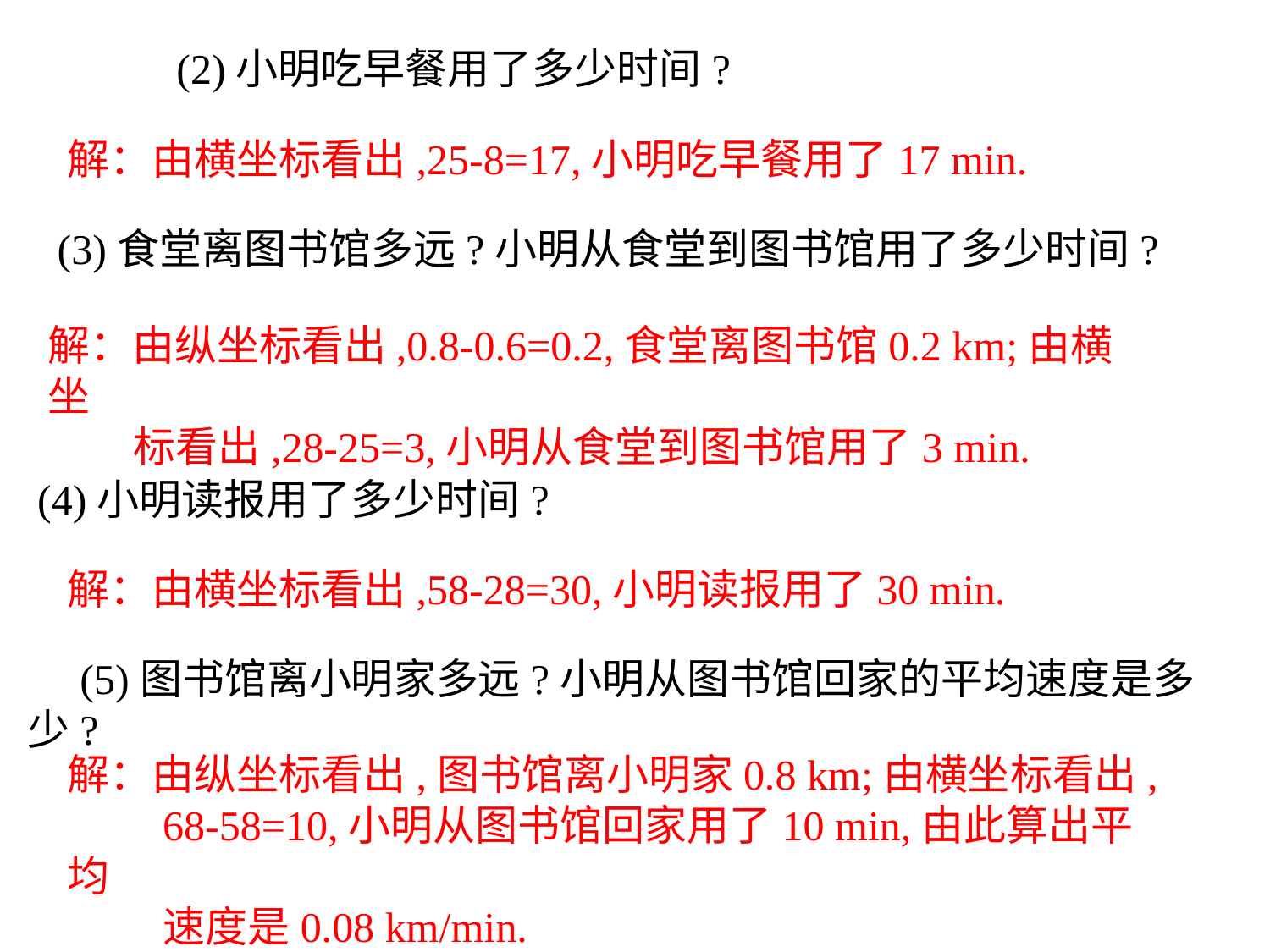

(2)小明吃早餐用了多少时间?
解：由横坐标看出,25-8=17,小明吃早餐用了17 min.
(3)食堂离图书馆多远?小明从食堂到图书馆用了多少时间?
解：由纵坐标看出,0.8-0.6=0.2,食堂离图书馆0.2 km;由横坐
        标看出,28-25=3,小明从食堂到图书馆用了3 min.
(4)小明读报用了多少时间?
解：由横坐标看出,58-28=30,小明读报用了30 min.
　(5)图书馆离小明家多远?小明从图书馆回家的平均速度是多少?
解：由纵坐标看出,图书馆离小明家0.8 km;由横坐标看出,
         68-58=10,小明从图书馆回家用了10 min,由此算出平均
         速度是0.08 km/min.